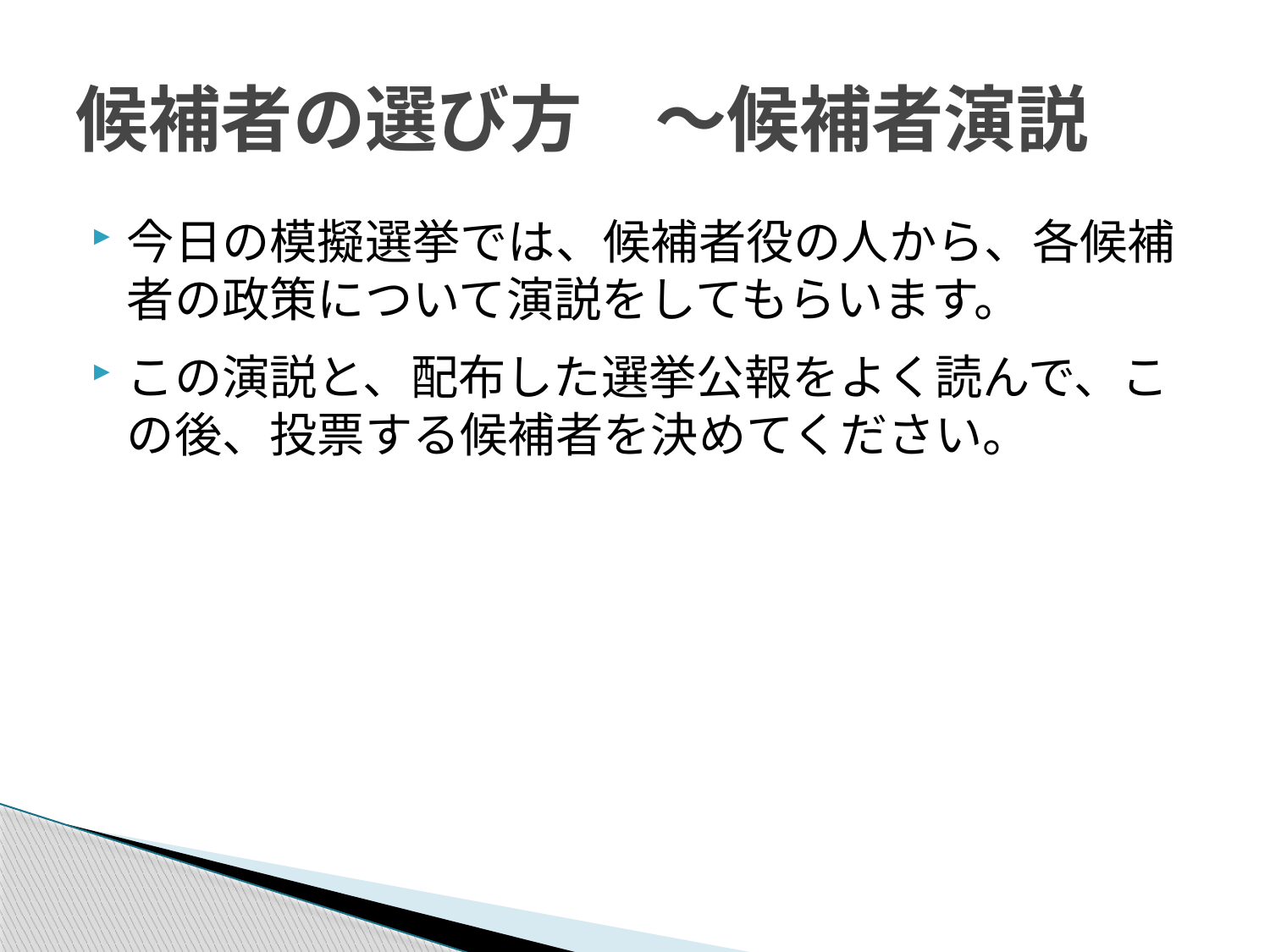

# 候補者の選び方　～候補者演説
今日の模擬選挙では、候補者役の人から、各候補者の政策について演説をしてもらいます。
この演説と、配布した選挙公報をよく読んで、この後、投票する候補者を決めてください。